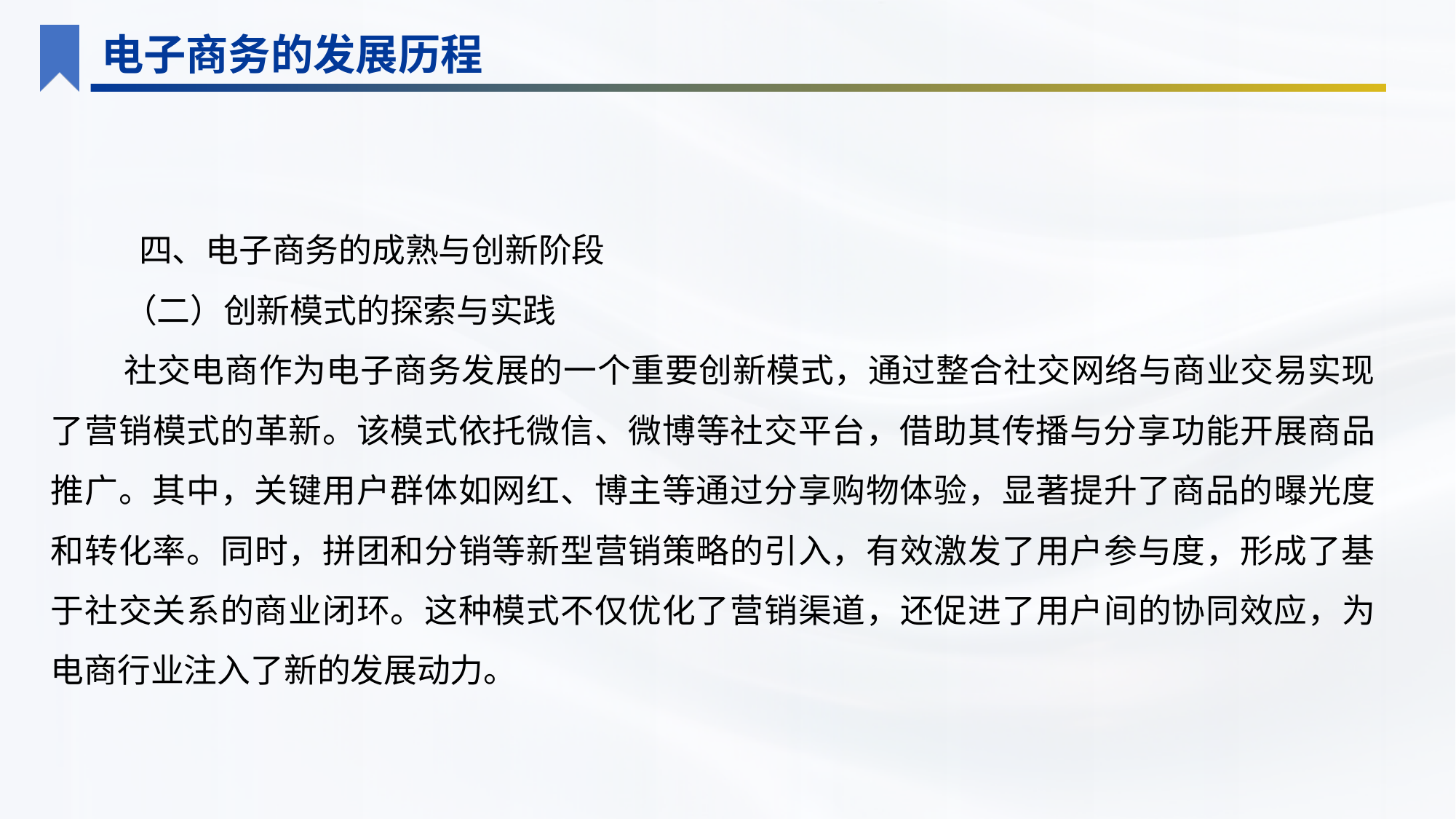

电子商务的发展历程
 四、电子商务的成熟与创新阶段
（二）创新模式的探索与实践
社交电商作为电子商务发展的一个重要创新模式，通过整合社交网络与商业交易实现了营销模式的革新。该模式依托微信、微博等社交平台，借助其传播与分享功能开展商品推广。其中，关键用户群体如网红、博主等通过分享购物体验，显著提升了商品的曝光度和转化率。同时，拼团和分销等新型营销策略的引入，有效激发了用户参与度，形成了基于社交关系的商业闭环。这种模式不仅优化了营销渠道，还促进了用户间的协同效应，为电商行业注入了新的发展动力。